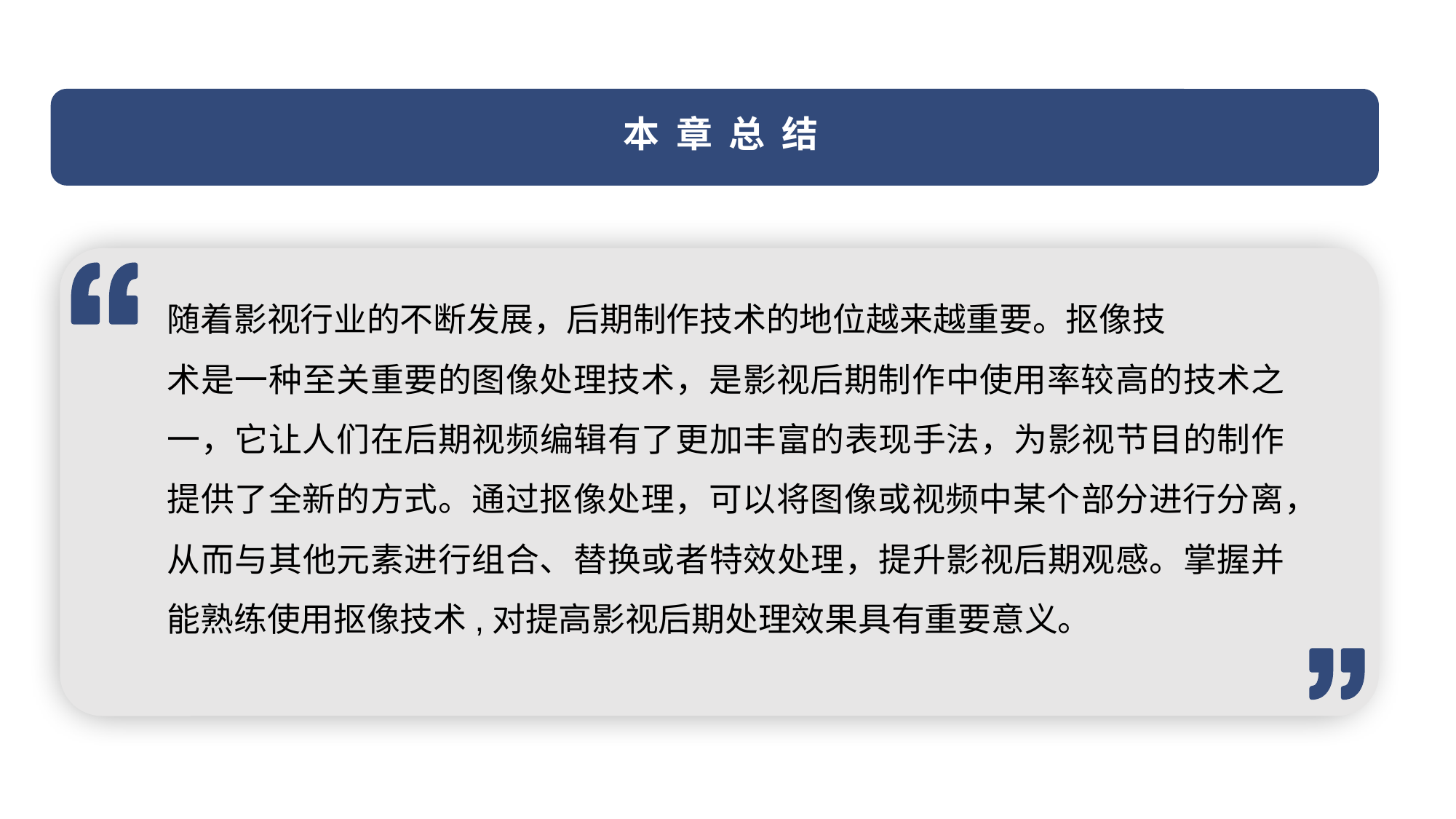

本  章  总  结

随着影视行业的不断发展，后期制作技术的地位越来越重要。抠像技
术是一种至关重要的图像处理技术，是影视后期制作中使用率较高的技术之一，它让人们在后期视频编辑有了更加丰富的表现手法，为影视节目的制作提供了全新的方式。通过抠像处理，可以将图像或视频中某个部分进行分离，从而与其他元素进行组合、替换或者特效处理，提升影视后期观感。掌握并能熟练使用抠像技术,对提高影视后期处理效果具有重要意义。